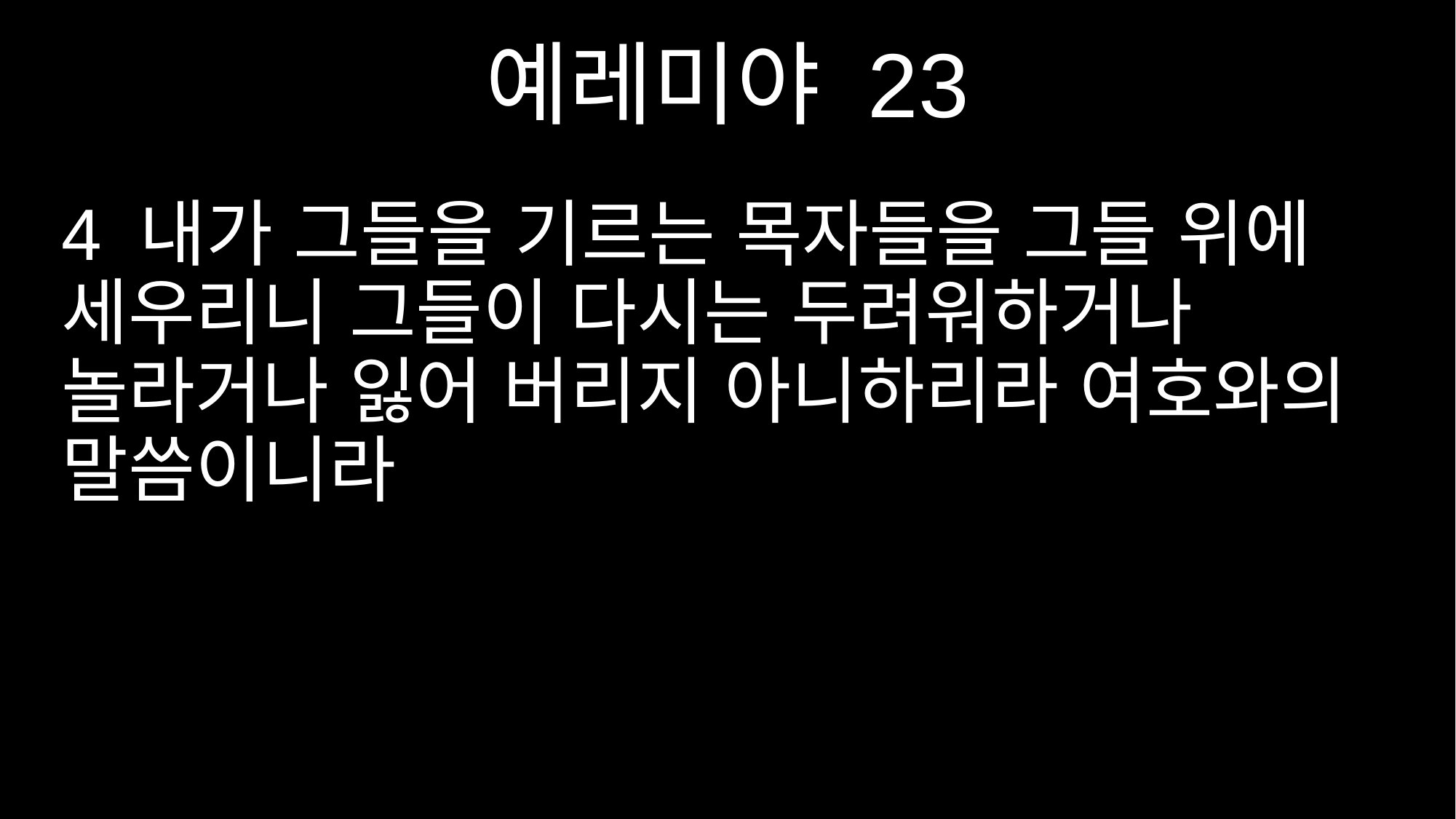

예레미야 23
4 내가 그들을 기르는 목자들을 그들 위에 세우리니 그들이 다시는 두려워하거나 놀라거나 잃어 버리지 아니하리라 여호와의 말씀이니라